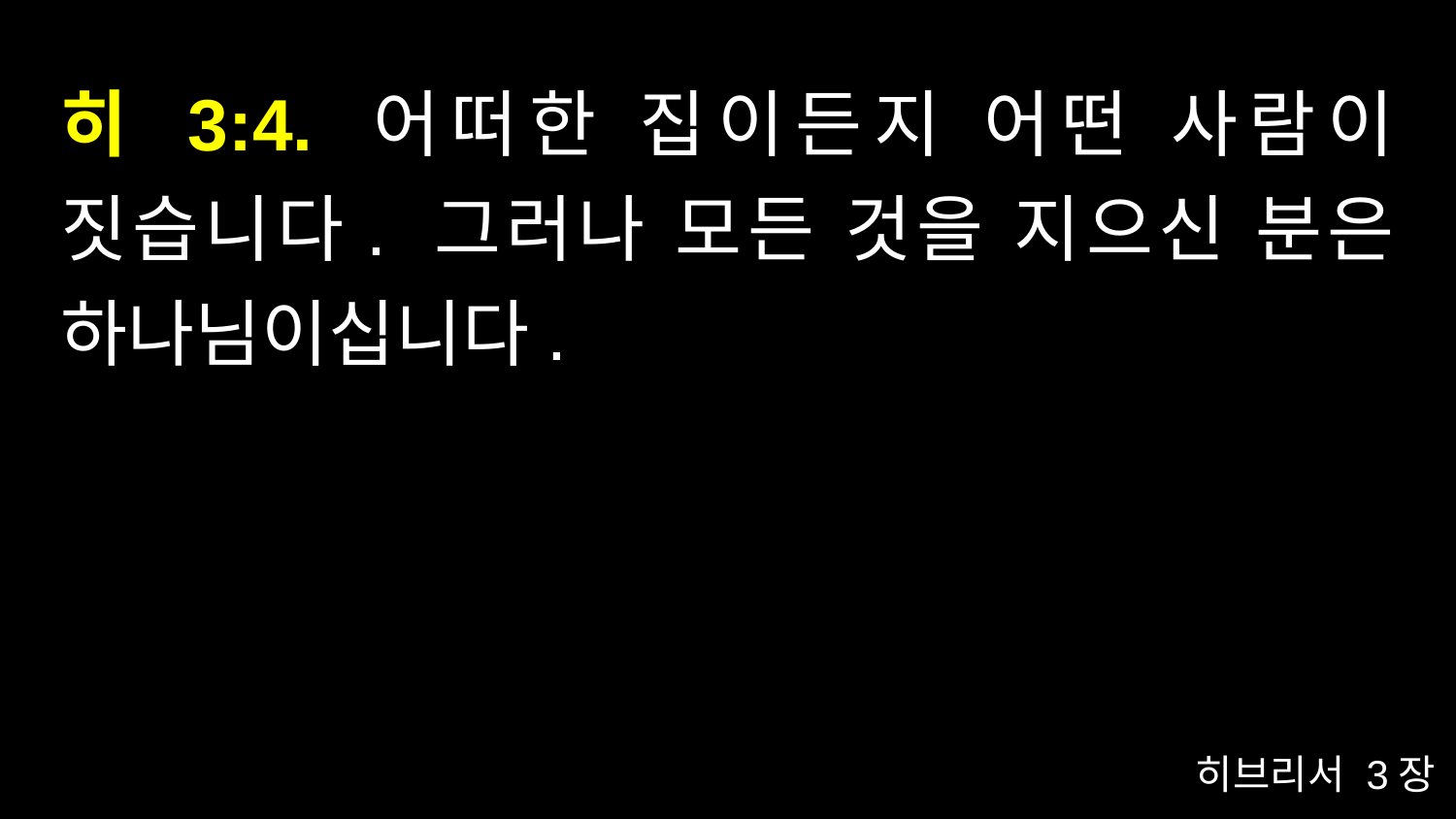

# 히 3:4. 어떠한 집이든지 어떤 사람이 짓습니다. 그러나 모든 것을 지으신 분은 하나님이십니다.
히브리서 3장